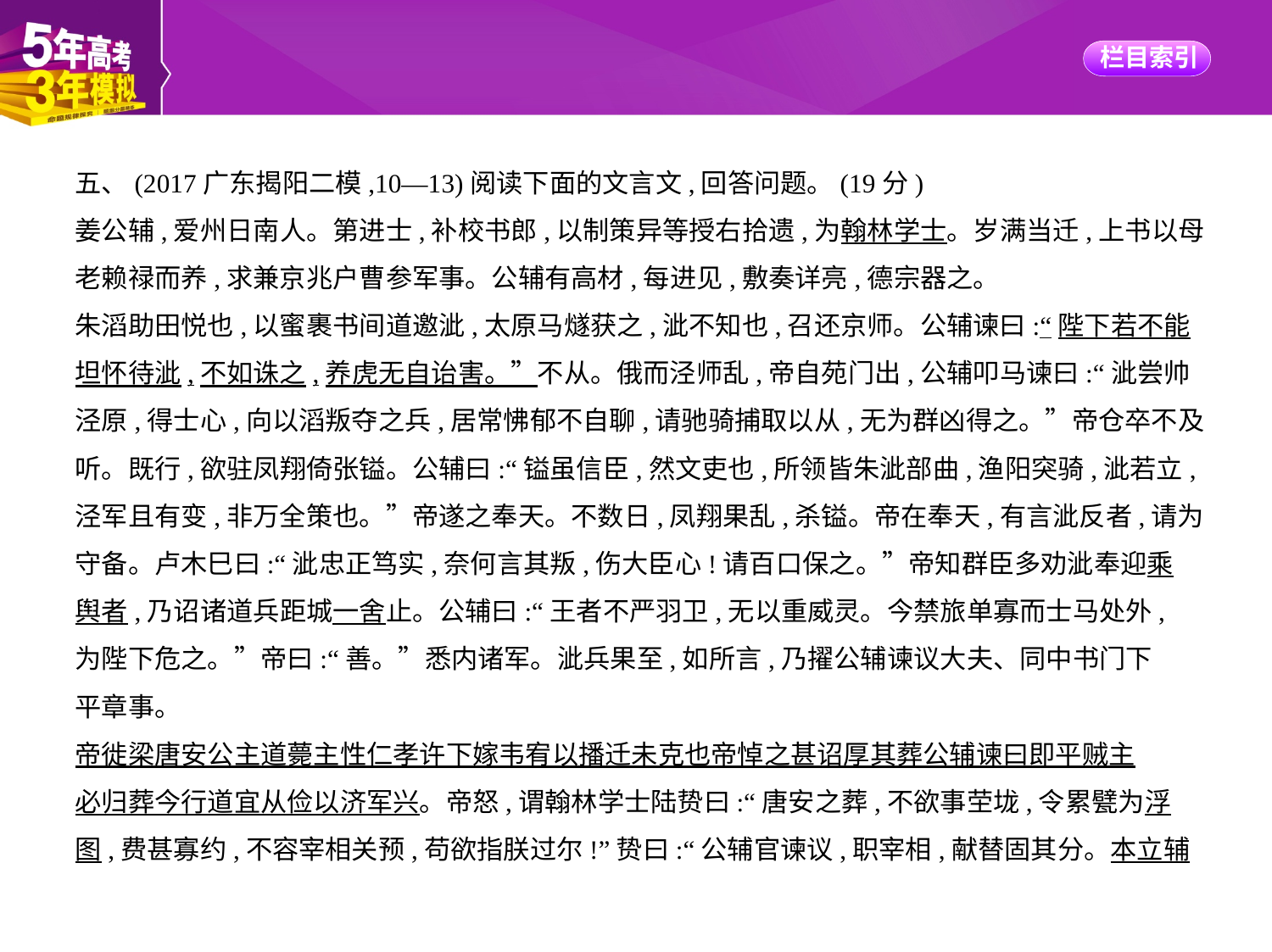

五、(2017广东揭阳二模,10—13)阅读下面的文言文,回答问题。(19分)
姜公辅,爱州日南人。第进士,补校书郎,以制策异等授右拾遗,为翰林学士。岁满当迁,上书以母
老赖禄而养,求兼京兆户曹参军事。公辅有高材,每进见,敷奏详亮,德宗器之。
朱滔助田悦也,以蜜裹书间道邀泚,太原马燧获之,泚不知也,召还京师。公辅谏曰:“陛下若不能
坦怀待泚,不如诛之,养虎无自诒害。”不从。俄而泾师乱,帝自苑门出,公辅叩马谏曰:“泚尝帅
泾原,得士心,向以滔叛夺之兵,居常怫郁不自聊,请驰骑捕取以从,无为群凶得之。”帝仓卒不及
听。既行,欲驻凤翔倚张镒。公辅曰:“镒虽信臣,然文吏也,所领皆朱泚部曲,渔阳突骑,泚若立,
泾军且有变,非万全策也。”帝遂之奉天。不数日,凤翔果乱,杀镒。帝在奉天,有言泚反者,请为
守备。卢木巳曰:“泚忠正笃实,奈何言其叛,伤大臣心!请百口保之。”帝知群臣多劝泚奉迎乘
舆者,乃诏诸道兵距城一舍止。公辅曰:“王者不严羽卫,无以重威灵。今禁旅单寡而士马处外,
为陛下危之。”帝曰:“善。”悉内诸军。泚兵果至,如所言,乃擢公辅谏议大夫、同中书门下
平章事。
帝徙梁唐安公主道薨主性仁孝许下嫁韦宥以播迁未克也帝悼之甚诏厚其葬公辅谏曰即平贼主
必归葬今行道宜从俭以济军兴。帝怒,谓翰林学士陆贽曰:“唐安之葬,不欲事茔垅,令累甓为浮
图,费甚寡约,不容宰相关预,苟欲指朕过尔!”贽曰:“公辅官谏议,职宰相,献替固其分。本立辅